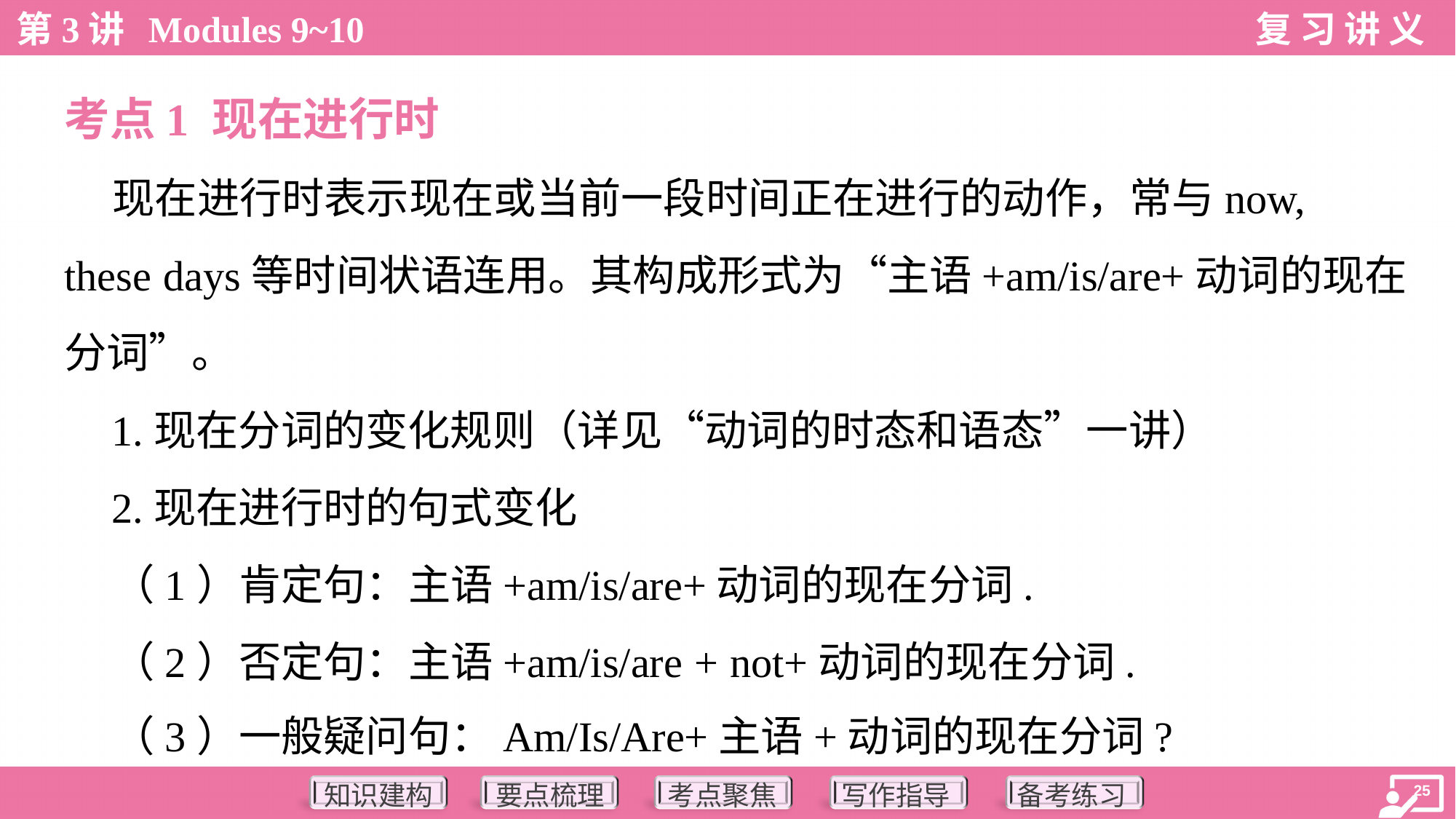

考点1 现在进行时
    现在进行时表示现在或当前一段时间正在进行的动作，常与now,
these days等时间状语连用。其构成形式为“主语+am/is/are+动词的现在
分词”。
    1.现在分词的变化规则（详见“动词的时态和语态”一讲）
    2.现在进行时的句式变化
    （1）肯定句：主语+am/is/are+动词的现在分词.
    （2）否定句：主语+am/is/are + not+动词的现在分词.
    （3）一般疑问句：Am/Is/Are+主语+动词的现在分词?